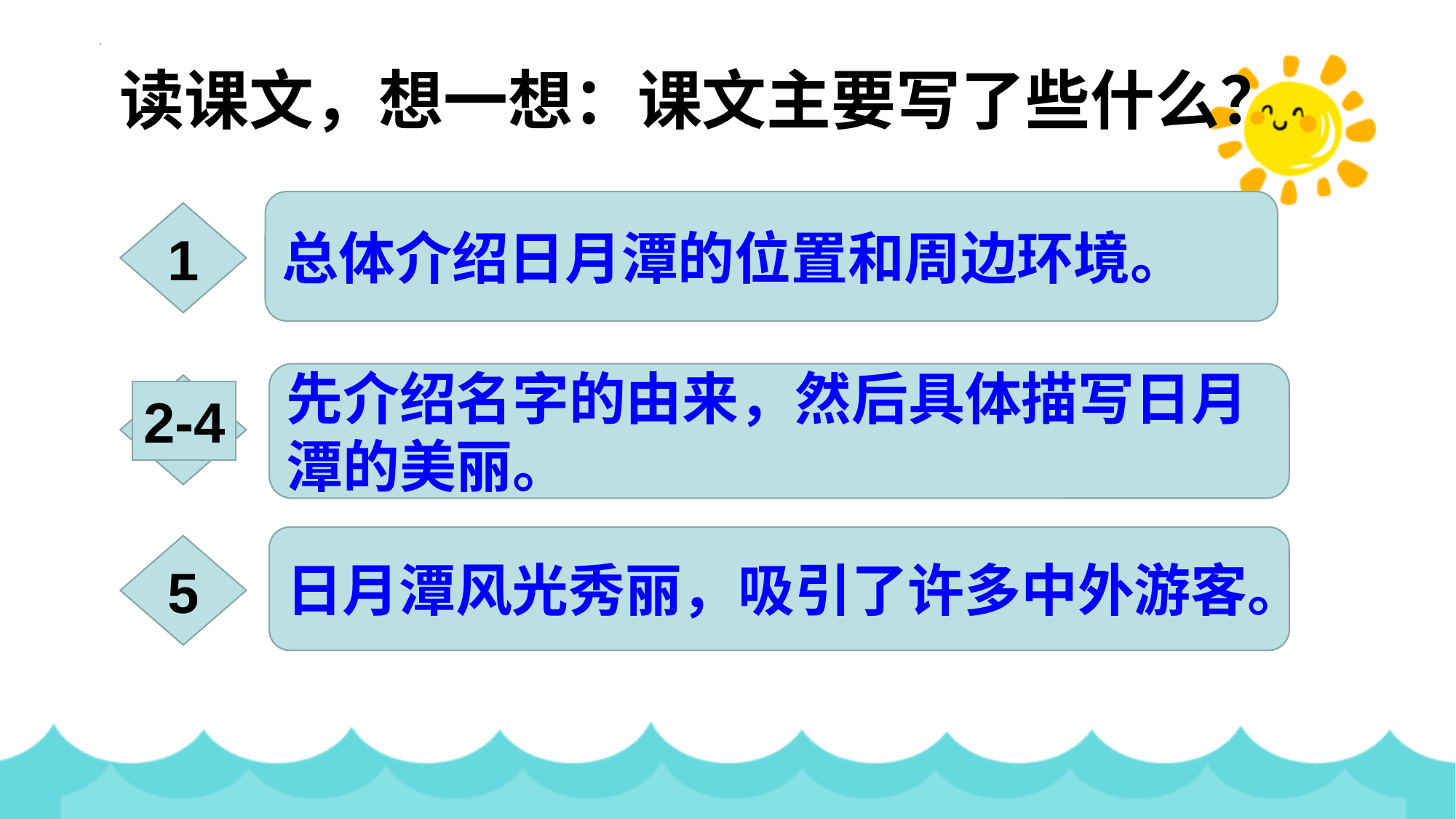

读课文，想一想：课文主要写了些什么？
总体介绍日月潭的位置和周边环境。
1
先介绍名字的由来，然后具体描写日月潭的美丽。

2-4
日月潭风光秀丽，吸引了许多中外游客。
5